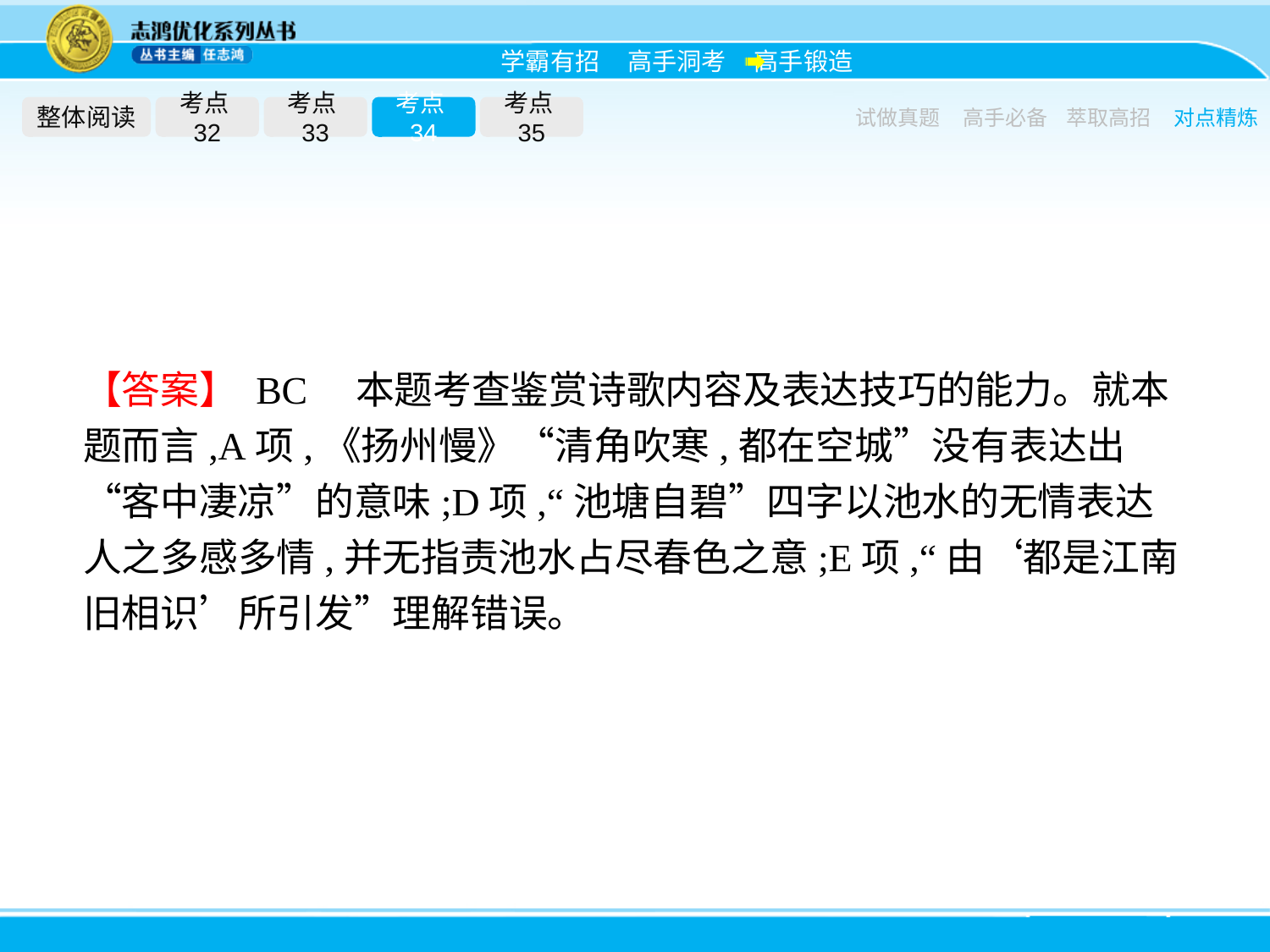

整体阅读
考点32
考点33
考点34
考点35
试做真题
高手必备
萃取高招
对点精炼
【答案】 BC　本题考查鉴赏诗歌内容及表达技巧的能力。就本题而言,A项,《扬州慢》“清角吹寒,都在空城”没有表达出“客中凄凉”的意味;D项,“池塘自碧”四字以池水的无情表达人之多感多情,并无指责池水占尽春色之意;E项,“由‘都是江南旧相识’所引发”理解错误。